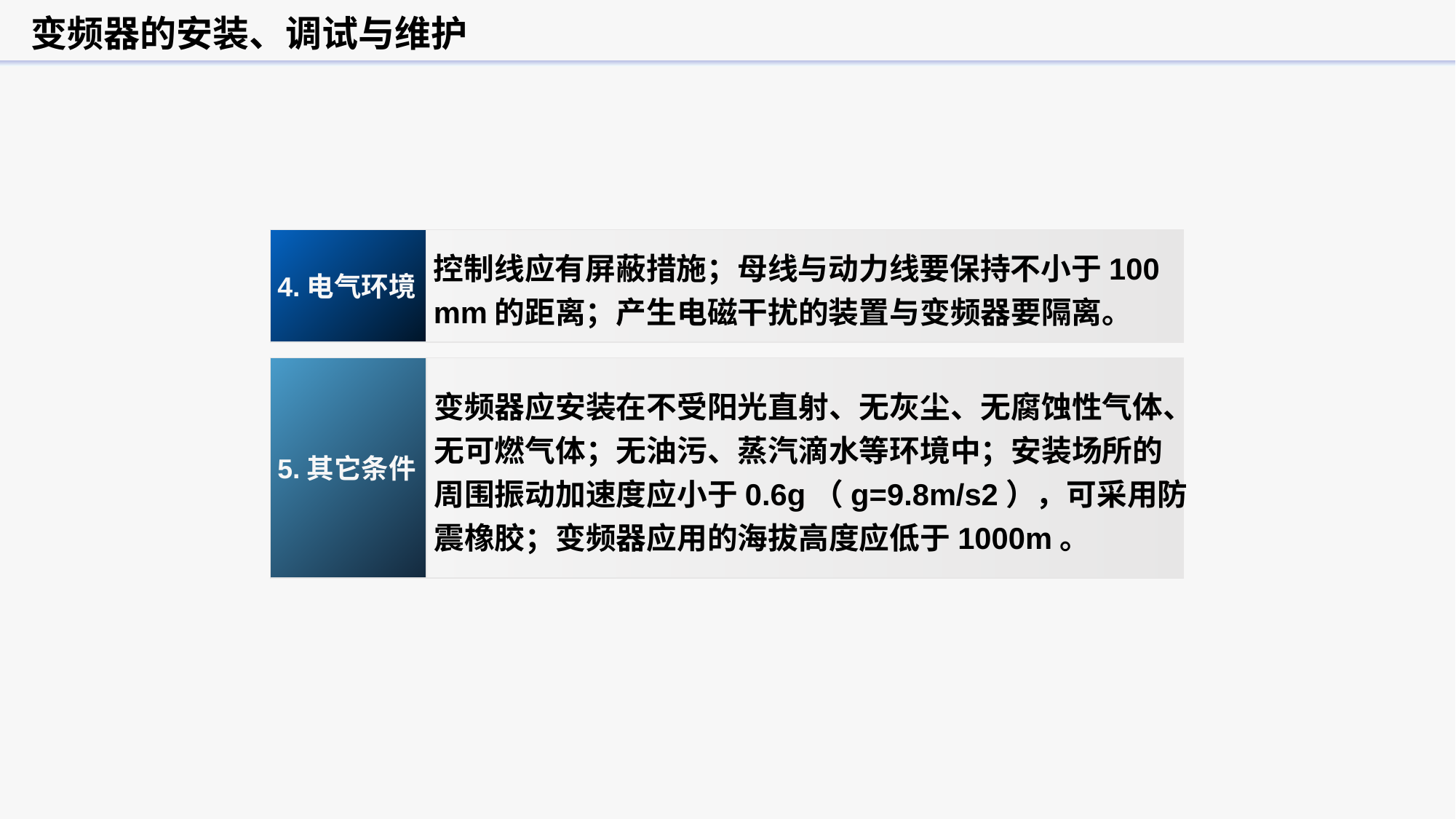

变频器的安装、调试与维护

4.电气环境
控制线应有屏蔽措施；母线与动力线要保持不小于100
mm的距离；产生电磁干扰的装置与变频器要隔离。
5.其它条件
变频器应安装在不受阳光直射、无灰尘、无腐蚀性气体、
无可燃气体；无油污、蒸汽滴水等环境中；安装场所的
周围振动加速度应小于0.6g（g=9.8m/s2），可采用防
震橡胶；变频器应用的海拔高度应低于1000m。